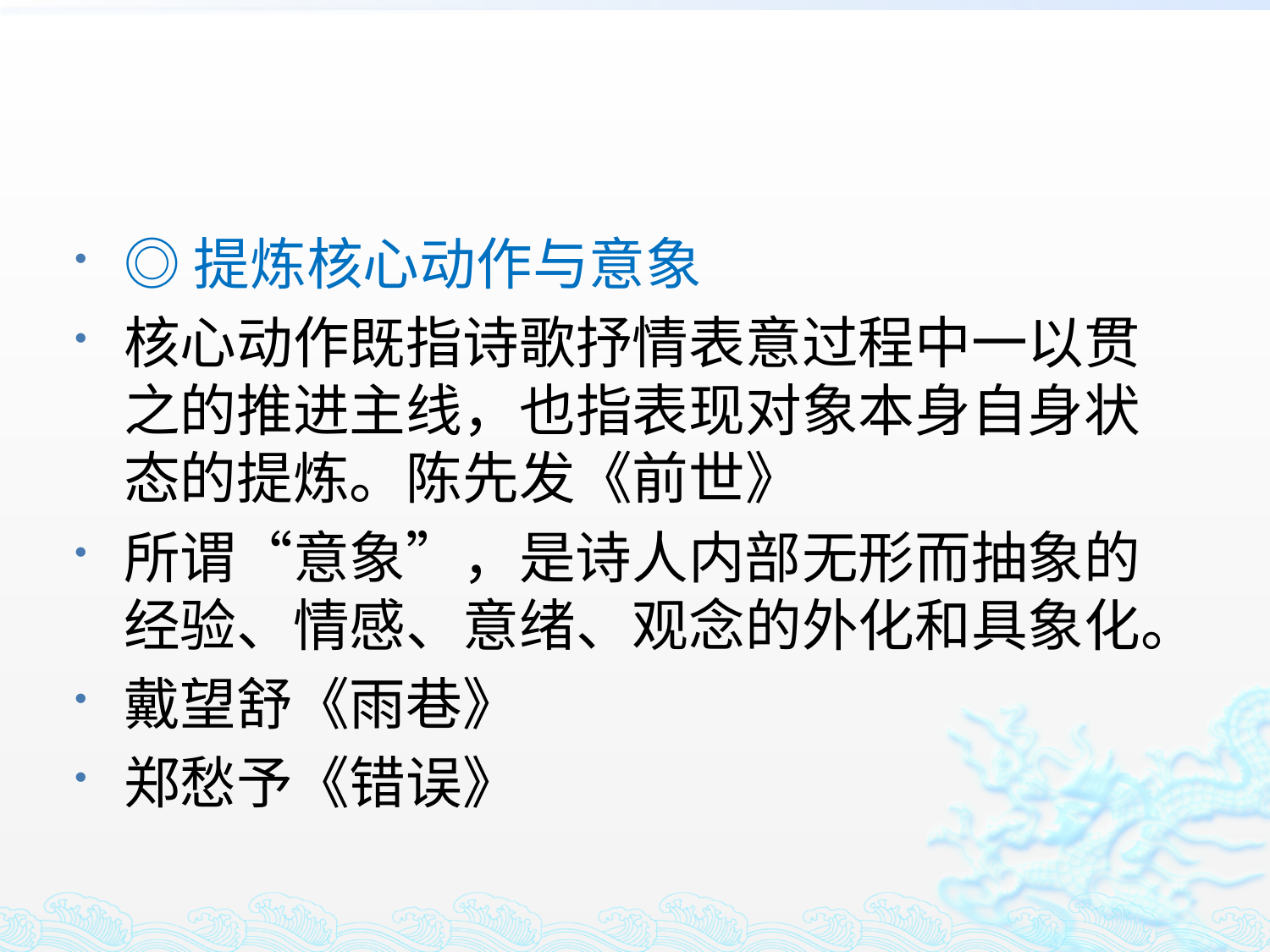

#
◎提炼核心动作与意象
核心动作既指诗歌抒情表意过程中一以贯之的推进主线，也指表现对象本身自身状态的提炼。陈先发《前世》
所谓“意象”，是诗人内部无形而抽象的经验、情感、意绪、观念的外化和具象化。
戴望舒《雨巷》
郑愁予《错误》